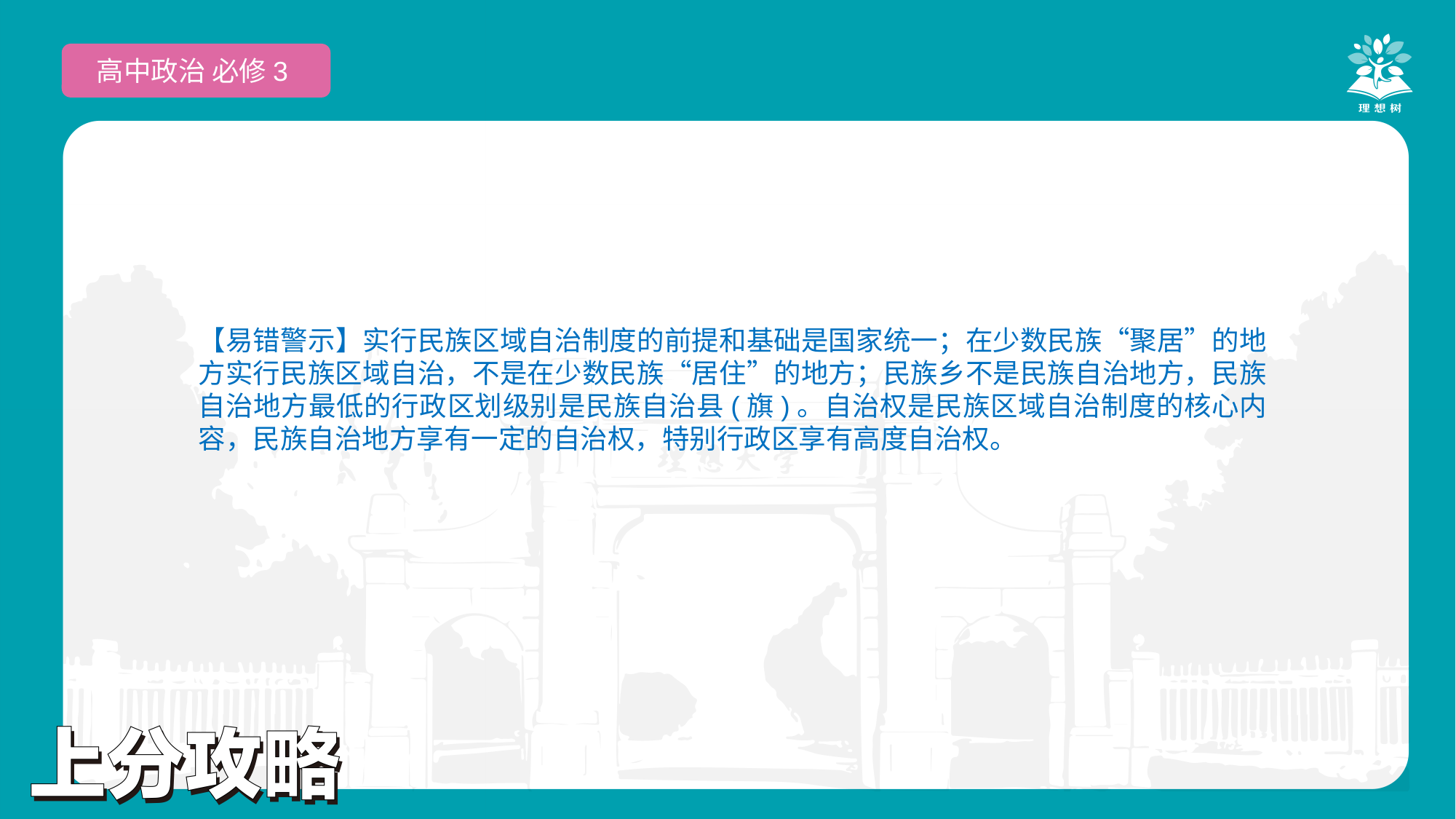

高中政治 必修3
【易错警示】实行民族区域自治制度的前提和基础是国家统一；在少数民族“聚居”的地方实行民族区域自治，不是在少数民族“居住”的地方；民族乡不是民族自治地方，民族自治地方最低的行政区划级别是民族自治县(旗)。自治权是民族区域自治制度的核心内容，民族自治地方享有一定的自治权，特别行政区享有高度自治权。